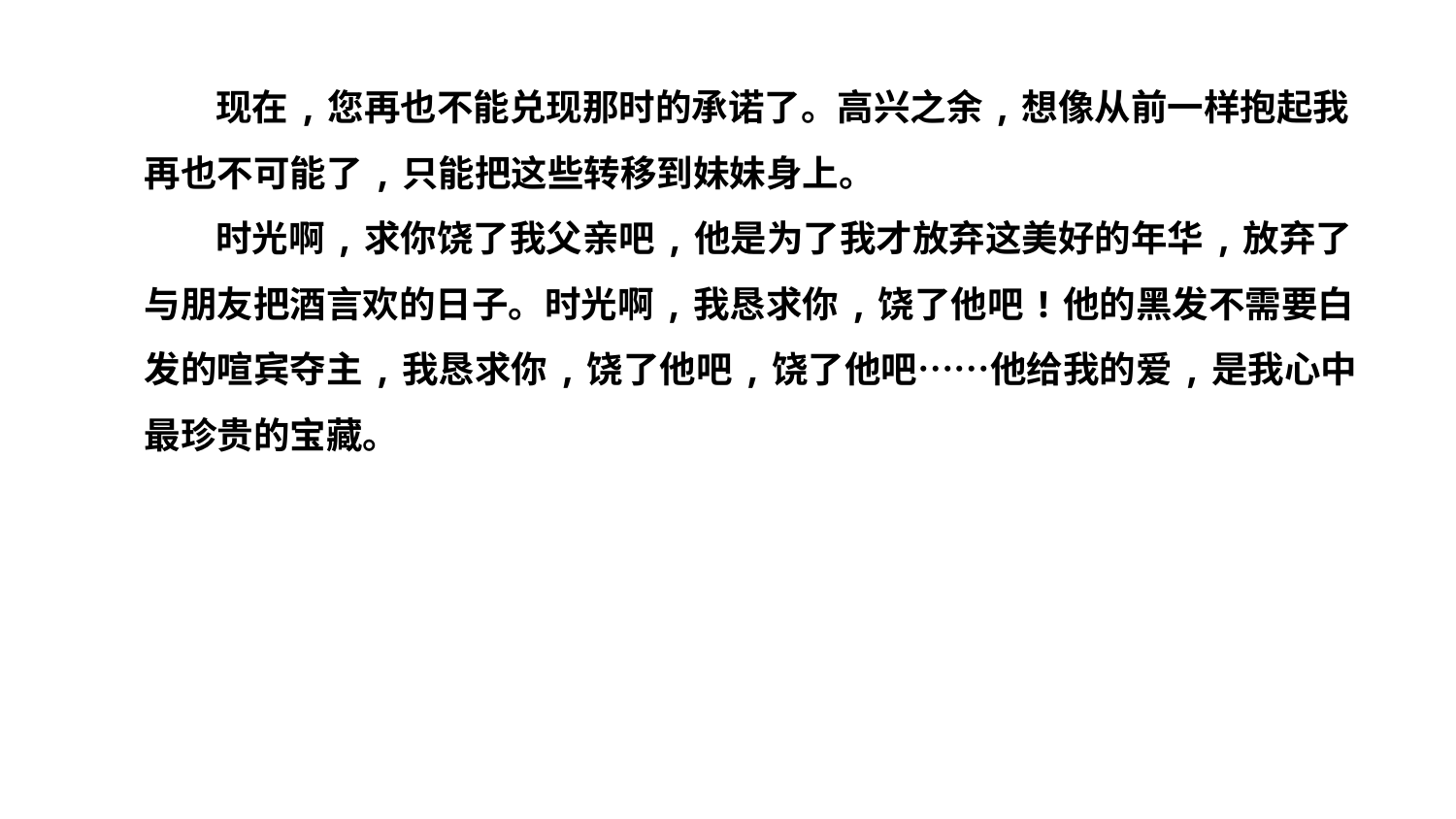

现在,您再也不能兑现那时的承诺了。高兴之余,想像从前一样抱起我再也不可能了,只能把这些转移到妹妹身上。
时光啊,求你饶了我父亲吧,他是为了我才放弃这美好的年华,放弃了与朋友把酒言欢的日子。时光啊,我恳求你,饶了他吧!他的黑发不需要白发的喧宾夺主,我恳求你,饶了他吧,饶了他吧……他给我的爱,是我心中最珍贵的宝藏。